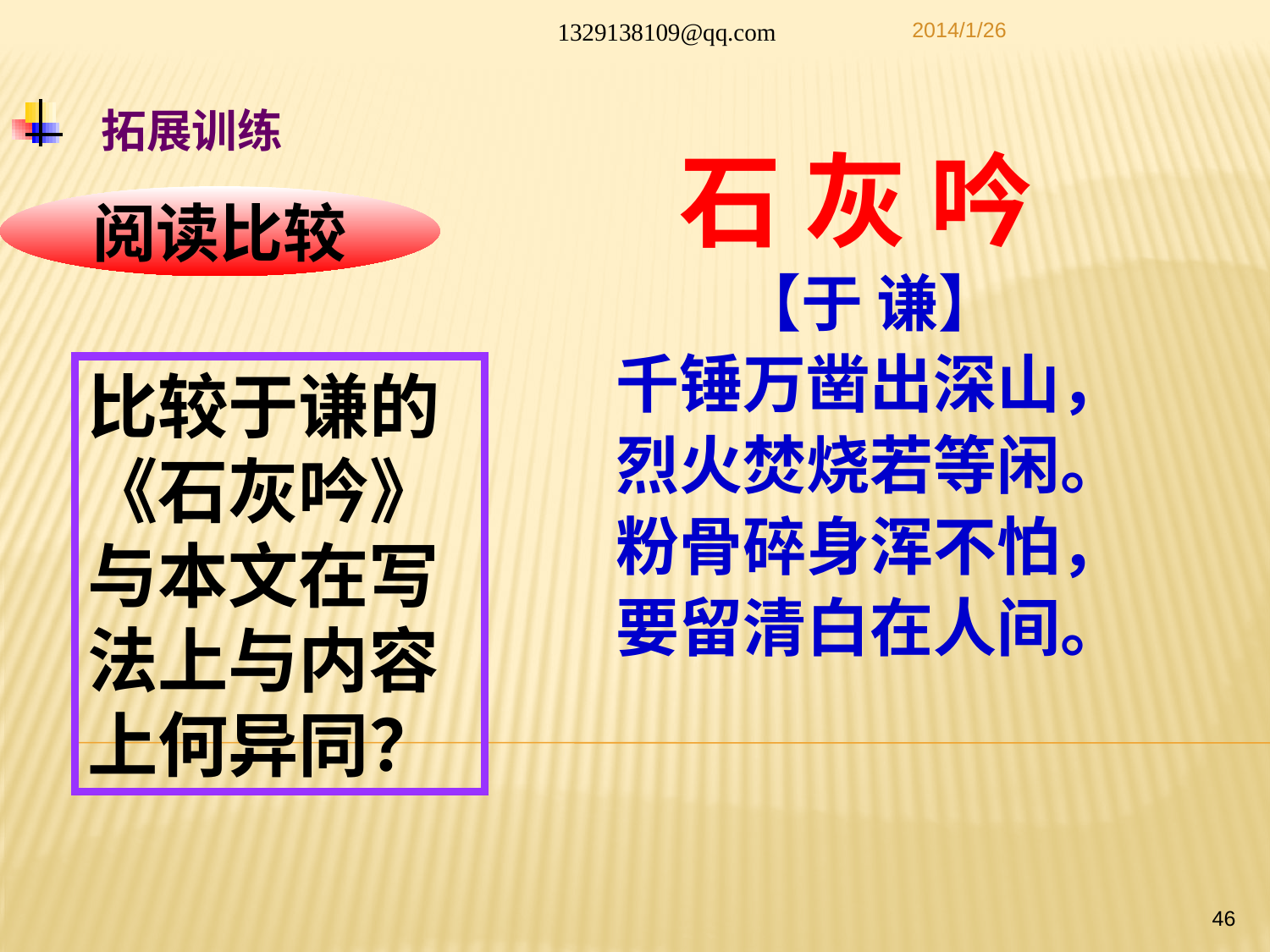

1329138109@qq.com
2014/1/26
石 灰 吟
【于 谦】
千锤万凿出深山，
烈火焚烧若等闲。
粉骨碎身浑不怕，
要留清白在人间。
# 拓展训练
阅读比较
比较于谦的《石灰吟》与本文在写法上与内容上何异同？
46